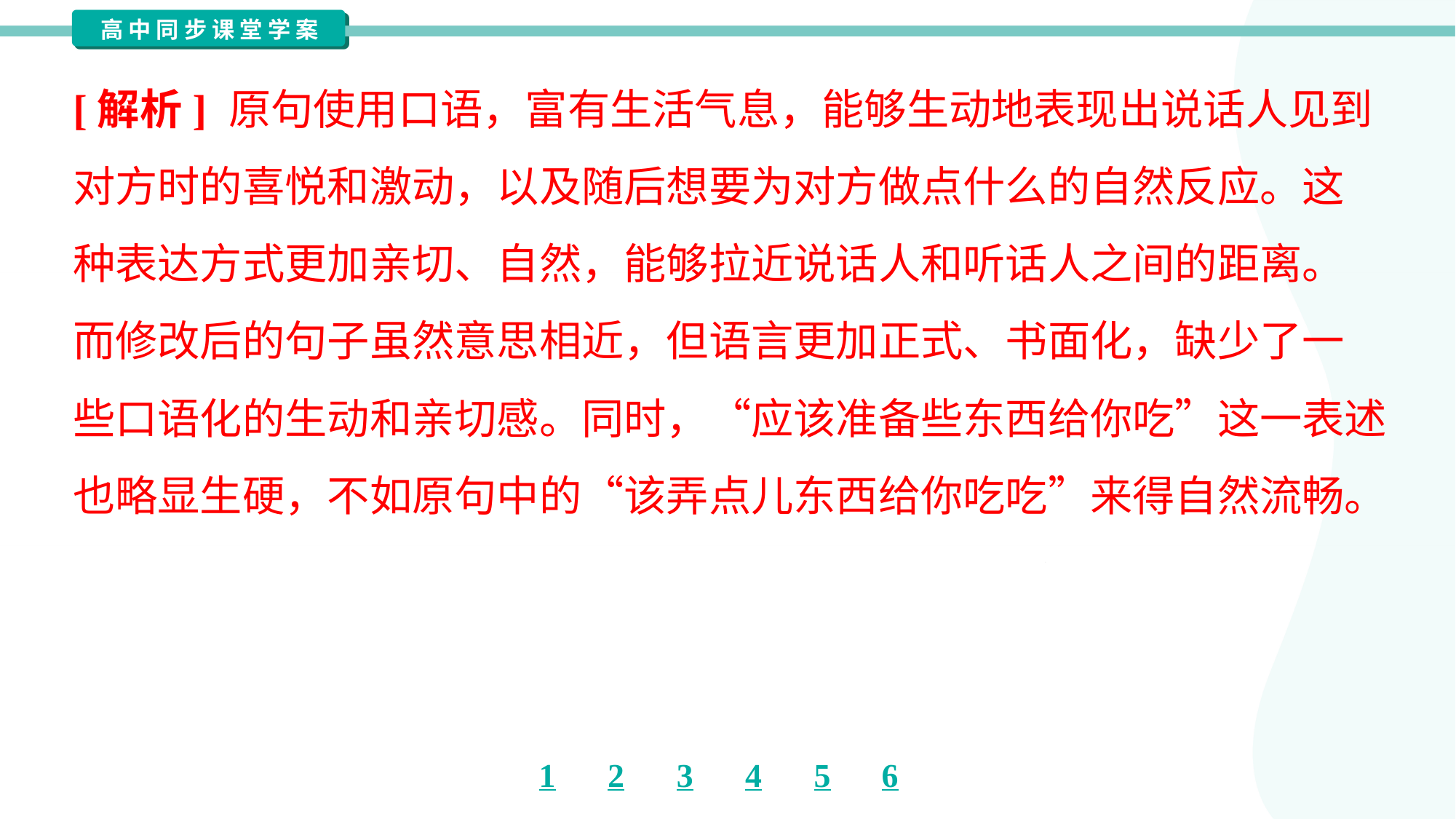

[解析] 原句使用口语，富有生活气息，能够生动地表现出说话人见到
对方时的喜悦和激动，以及随后想要为对方做点什么的自然反应。这
种表达方式更加亲切、自然，能够拉近说话人和听话人之间的距离。
而修改后的句子虽然意思相近，但语言更加正式、书面化，缺少了一
些口语化的生动和亲切感。同时，“应该准备些东西给你吃”这一表述
也略显生硬，不如原句中的“该弄点儿东西给你吃吃”来得自然流畅。